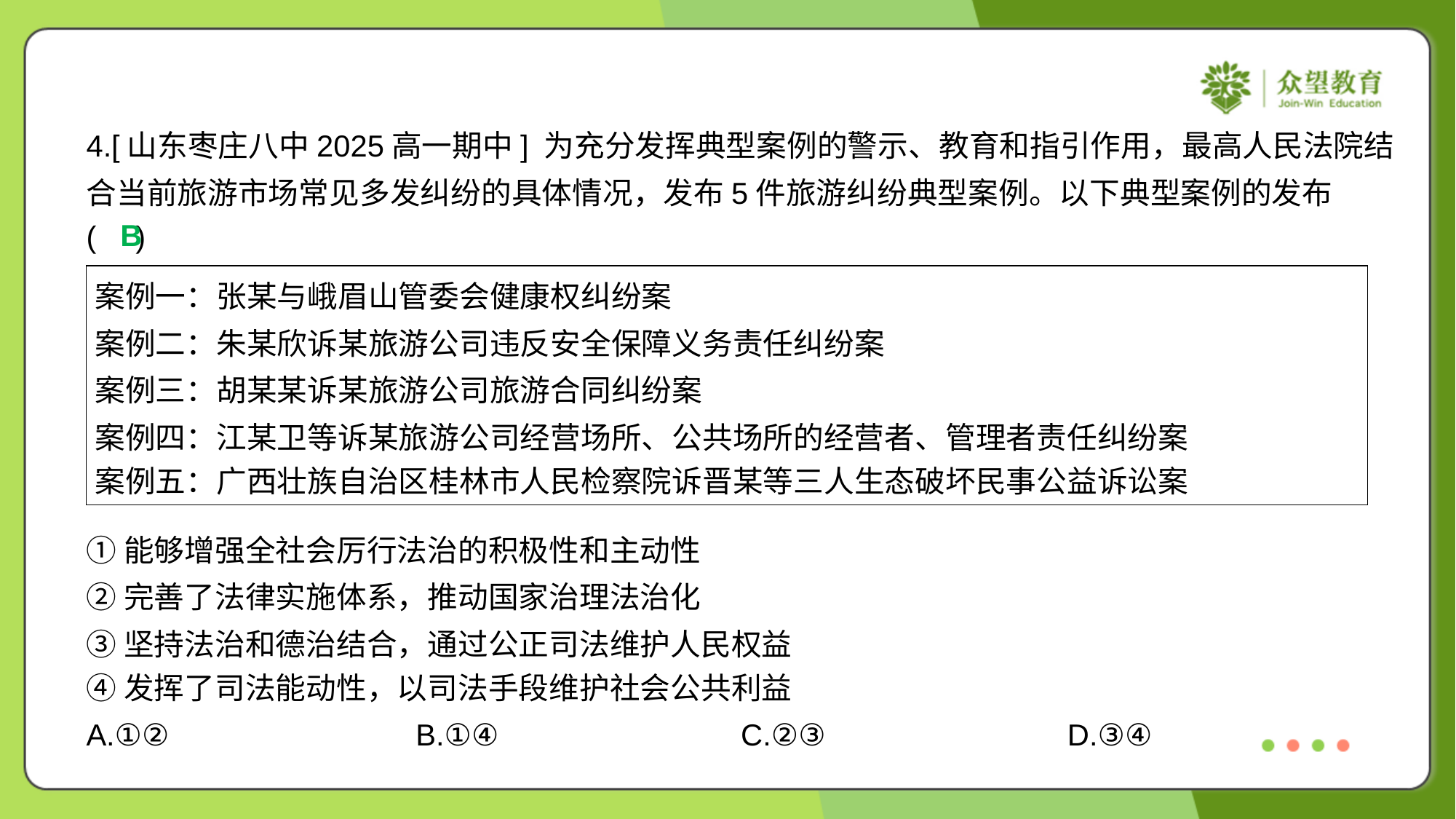

4.[山东枣庄八中2025高一期中] 为充分发挥典型案例的警示、教育和指引作用，最高人民法院结
合当前旅游市场常见多发纠纷的具体情况，发布5件旅游纠纷典型案例。以下典型案例的发布
(     )
B
| 案例一：张某与峨眉山管委会健康权纠纷案 案例二：朱某欣诉某旅游公司违反安全保障义务责任纠纷案 案例三：胡某某诉某旅游公司旅游合同纠纷案 案例四：江某卫等诉某旅游公司经营场所、公共场所的经营者、管理者责任纠纷案 案例五：广西壮族自治区桂林市人民检察院诉晋某等三人生态破坏民事公益诉讼案 |
| --- |
①能够增强全社会厉行法治的积极性和主动性
②完善了法律实施体系，推动国家治理法治化
③坚持法治和德治结合，通过公正司法维护人民权益
④发挥了司法能动性，以司法手段维护社会公共利益
A.①②	B.①④	C.②③	D.③④